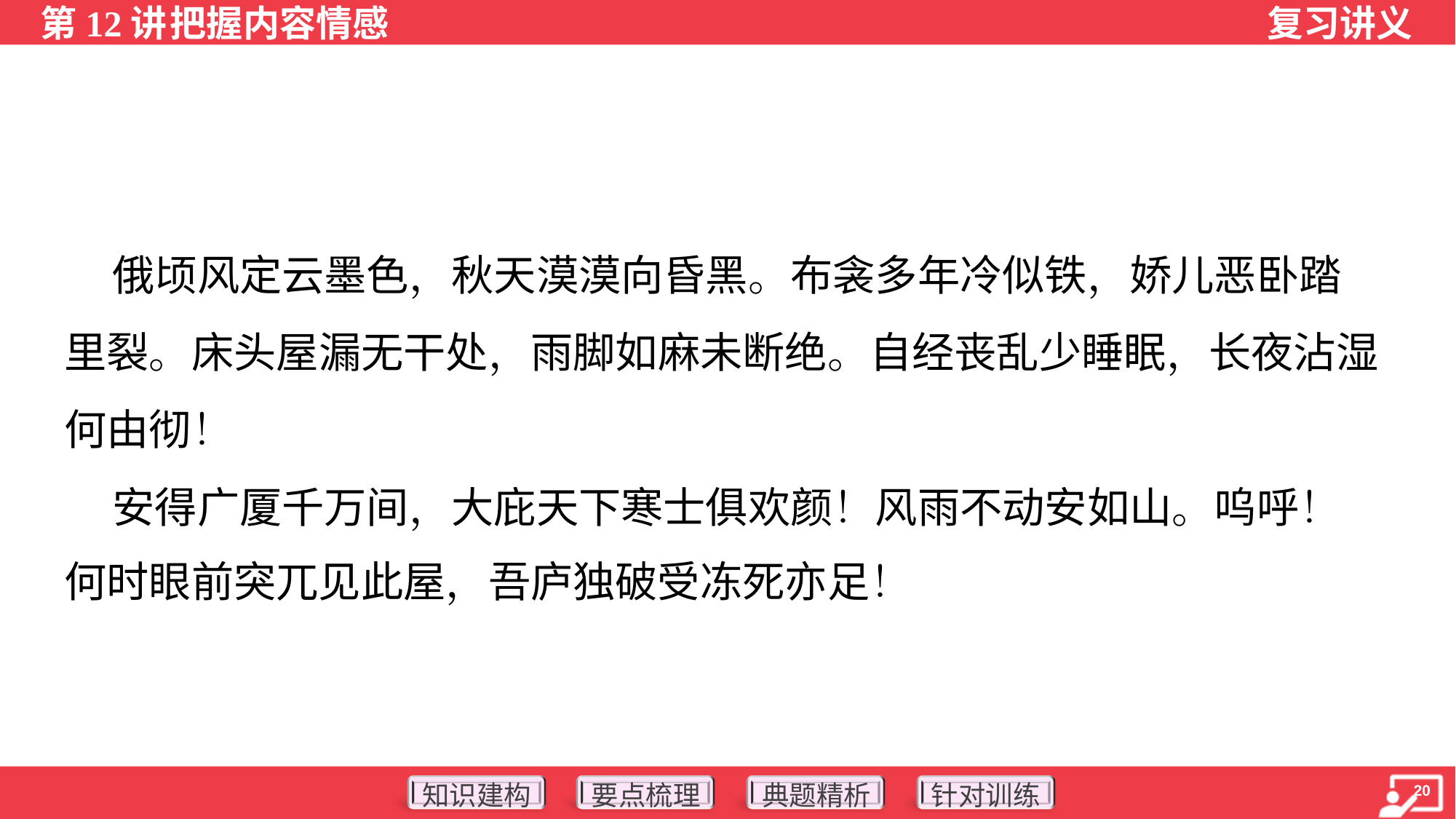

俄顷风定云墨色，秋天漠漠向昏黑。布衾多年冷似铁，娇儿恶卧踏
里裂。床头屋漏无干处，雨脚如麻未断绝。自经丧乱少睡眠，长夜沾湿
何由彻！
    安得广厦千万间，大庇天下寒士俱欢颜！风雨不动安如山。呜呼！
何时眼前突兀见此屋，吾庐独破受冻死亦足！